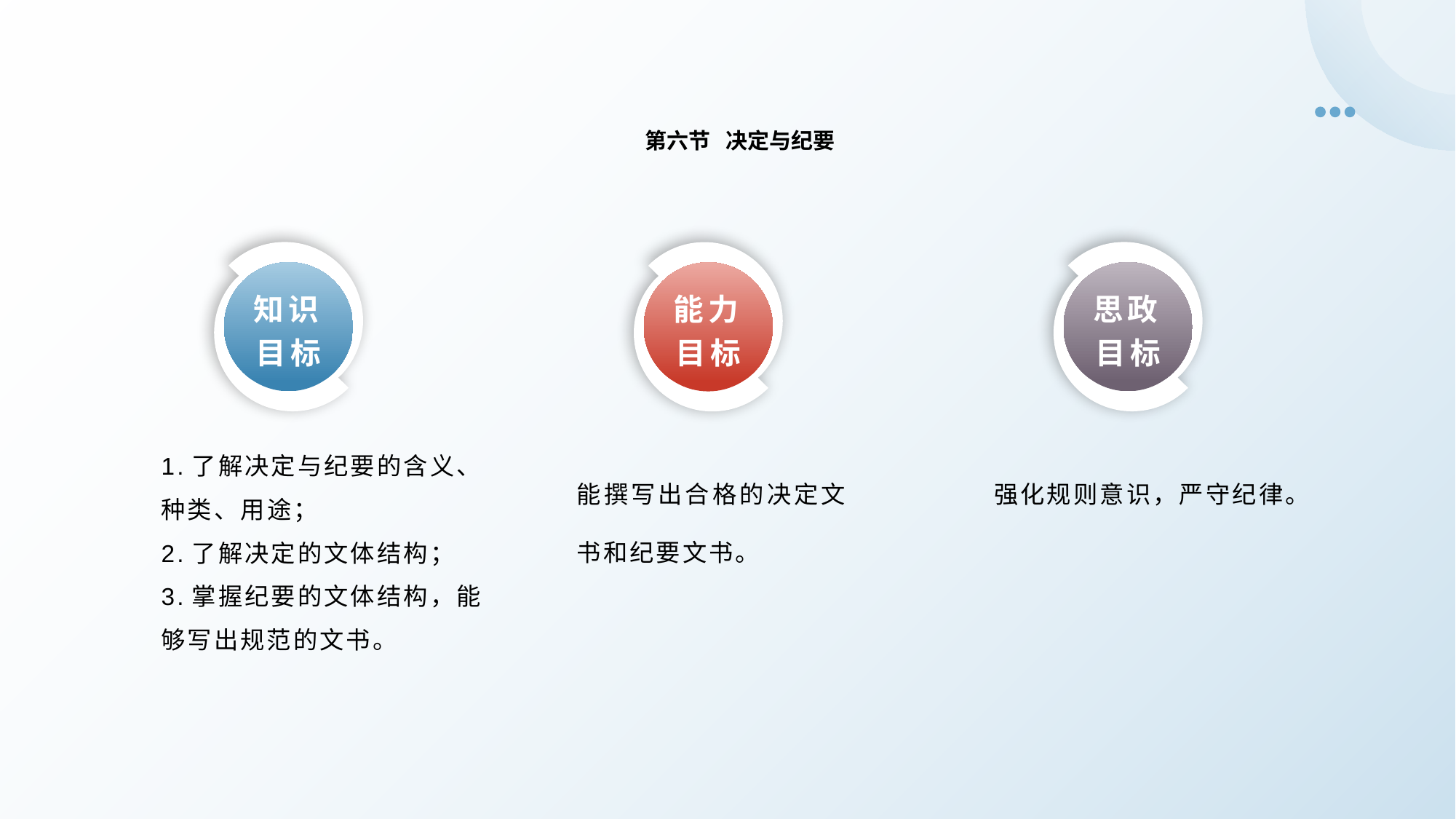

第六节   决定与纪要

知识目标
思政目标
能力目标
1.了解决定与纪要的含义、种类、用途；
2.了解决定的文体结构；
3.掌握纪要的文体结构，能够写出规范的文书。
能撰写出合格的决定文书和纪要文书。
强化规则意识，严守纪律。